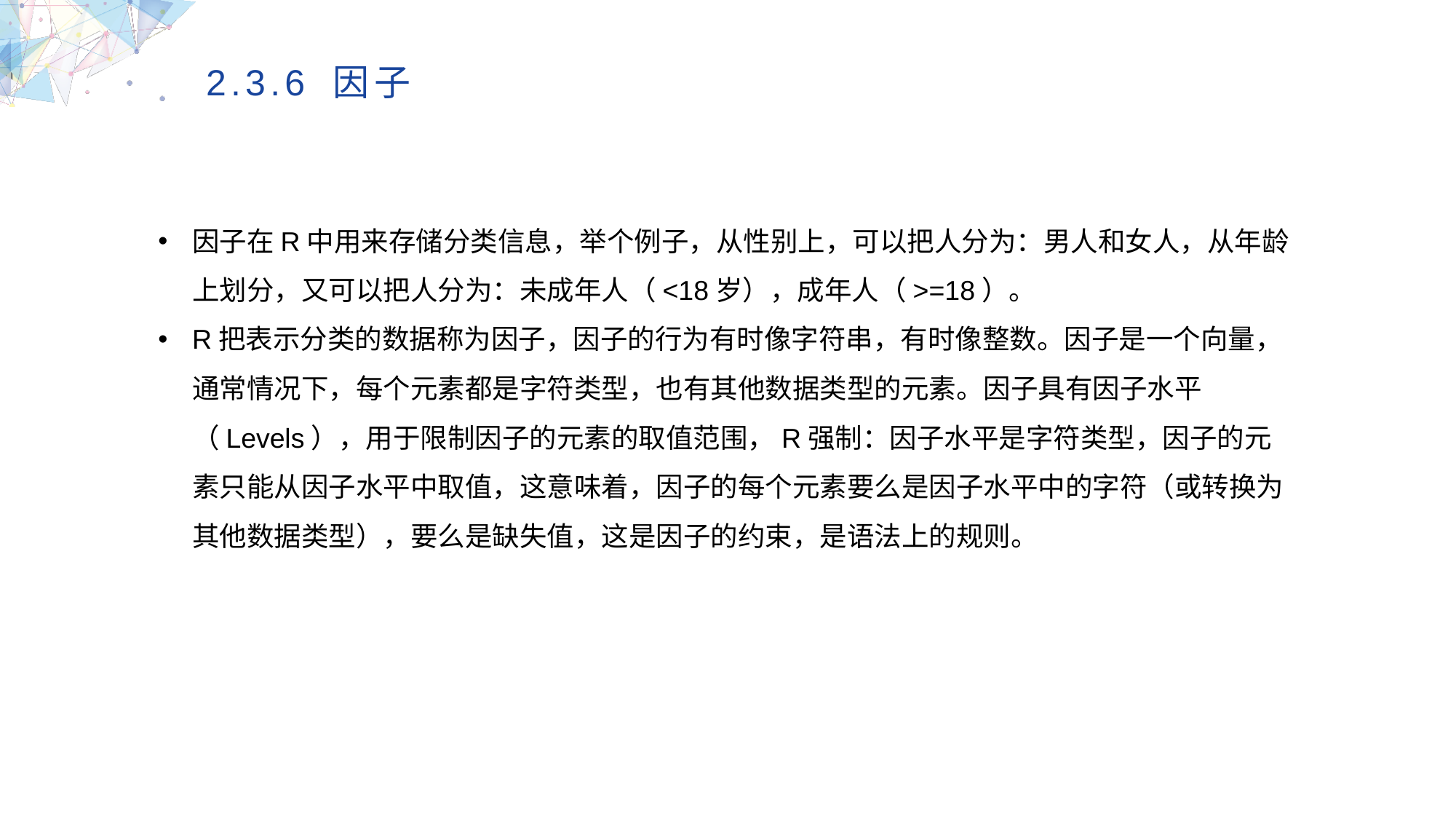

2.3.6 因子
因子在R中用来存储分类信息，举个例子，从性别上，可以把人分为：男人和女人，从年龄上划分，又可以把人分为：未成年人（<18岁），成年人（>=18）。
R把表示分类的数据称为因子，因子的行为有时像字符串，有时像整数。因子是一个向量，通常情况下，每个元素都是字符类型，也有其他数据类型的元素。因子具有因子水平（Levels），用于限制因子的元素的取值范围，R强制：因子水平是字符类型，因子的元素只能从因子水平中取值，这意味着，因子的每个元素要么是因子水平中的字符（或转换为其他数据类型），要么是缺失值，这是因子的约束，是语法上的规则。

MULTIPURPOSE PRESENTATION TEMPLATE | UNIQUE DESIGN
Welcome Message
Please replace text, click add relevant headline, modify the text content, also can copy your content to this directly. Please replace text, click add relevant headline, modify the text content, also can copy your content to this directly.